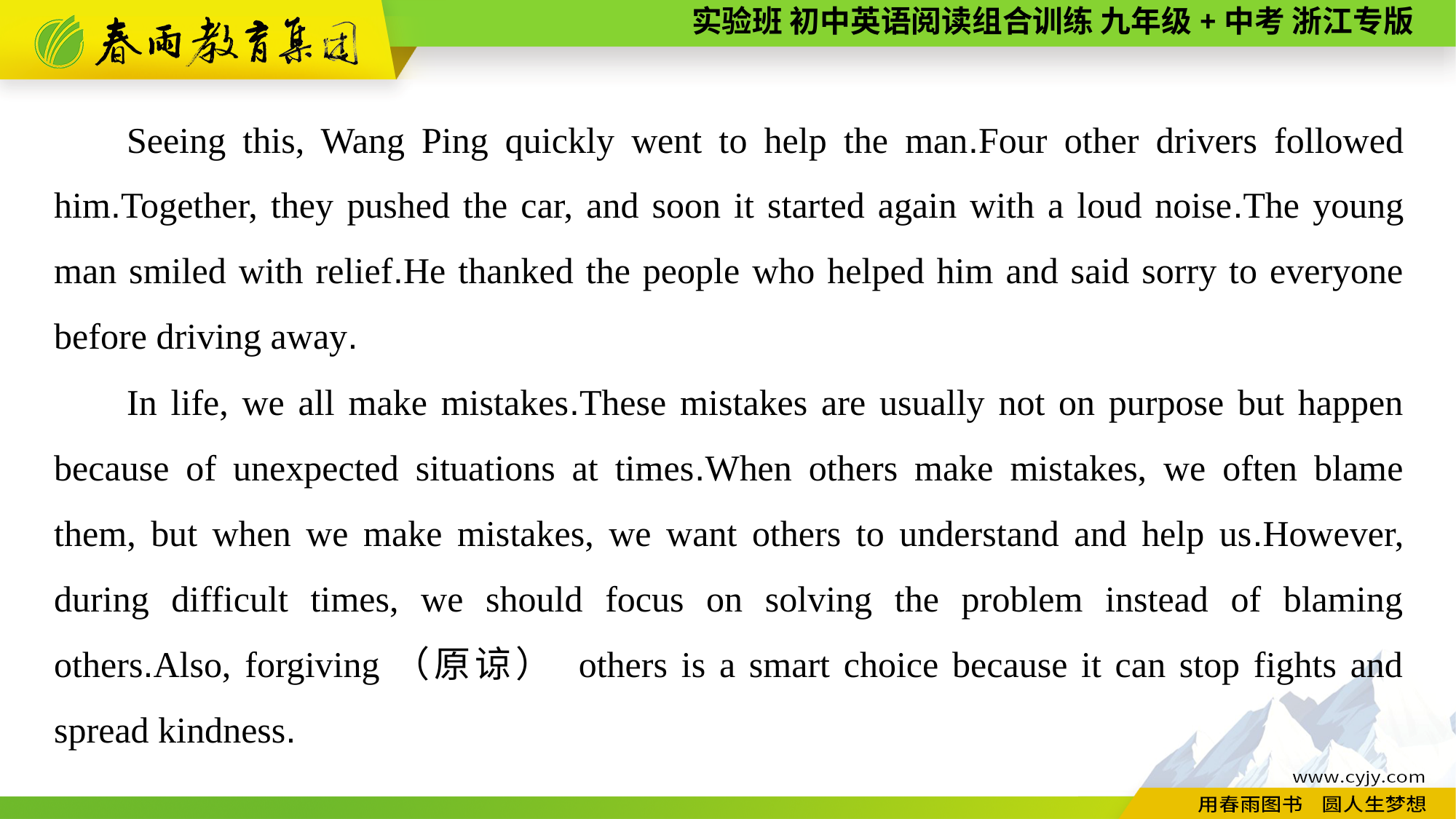

Seeing this, Wang Ping quickly went to help the man.Four other drivers followed him.Together, they pushed the car, and soon it started again with a loud noise.The young man smiled with relief.He thanked the people who helped him and said sorry to everyone before driving away.
In life, we all make mistakes.These mistakes are usually not on purpose but happen because of unexpected situations at times.When others make mistakes, we often blame them, but when we make mistakes, we want others to understand and help us.However, during difficult times, we should focus on solving the problem instead of blaming others.Also, forgiving（原谅） others is a smart choice because it can stop fights and spread kindness.